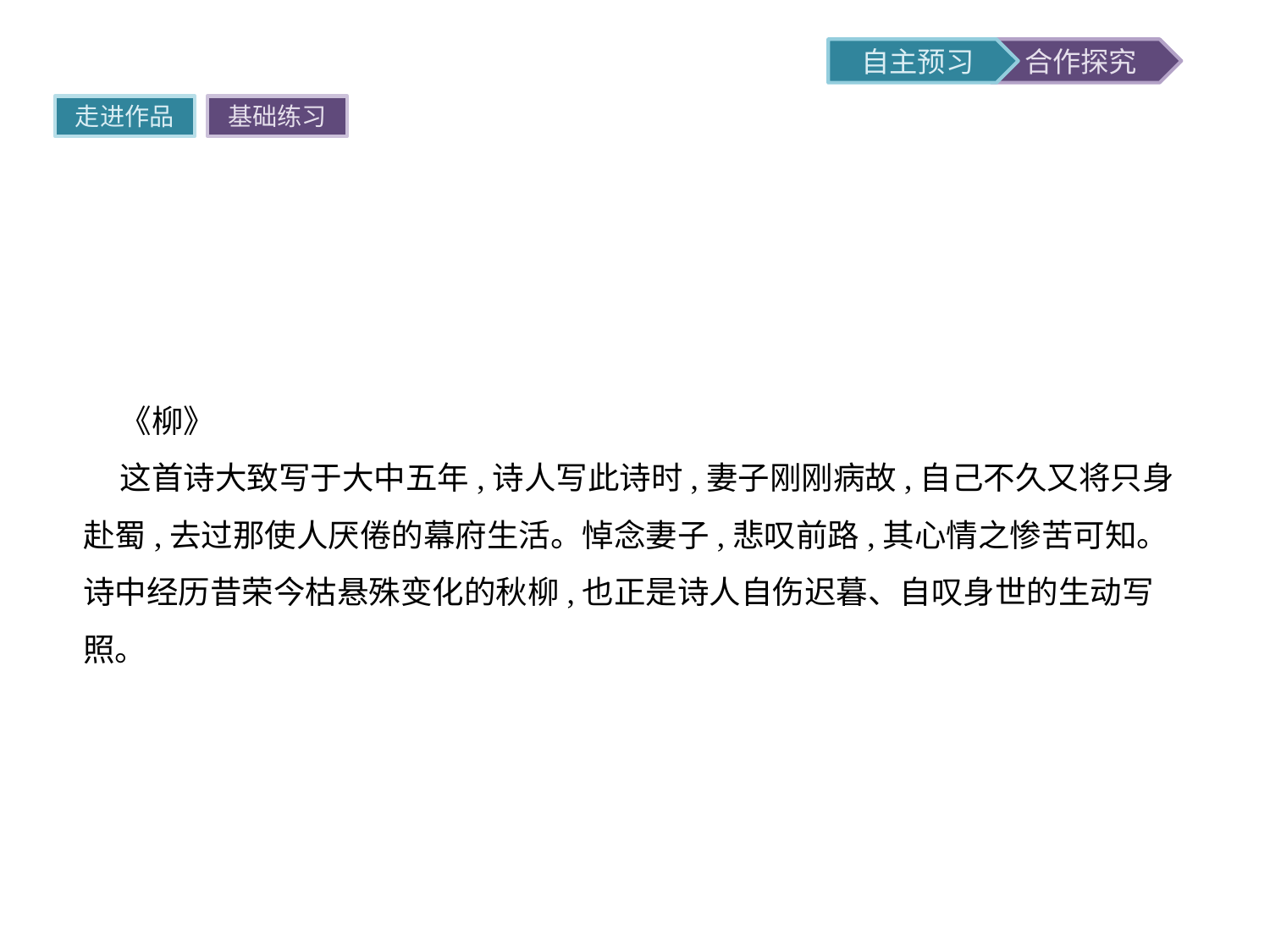

走进作品
基础练习
《柳》
这首诗大致写于大中五年,诗人写此诗时,妻子刚刚病故,自己不久又将只身赴蜀,去过那使人厌倦的幕府生活。悼念妻子,悲叹前路,其心情之惨苦可知。诗中经历昔荣今枯悬殊变化的秋柳,也正是诗人自伤迟暮、自叹身世的生动写照。